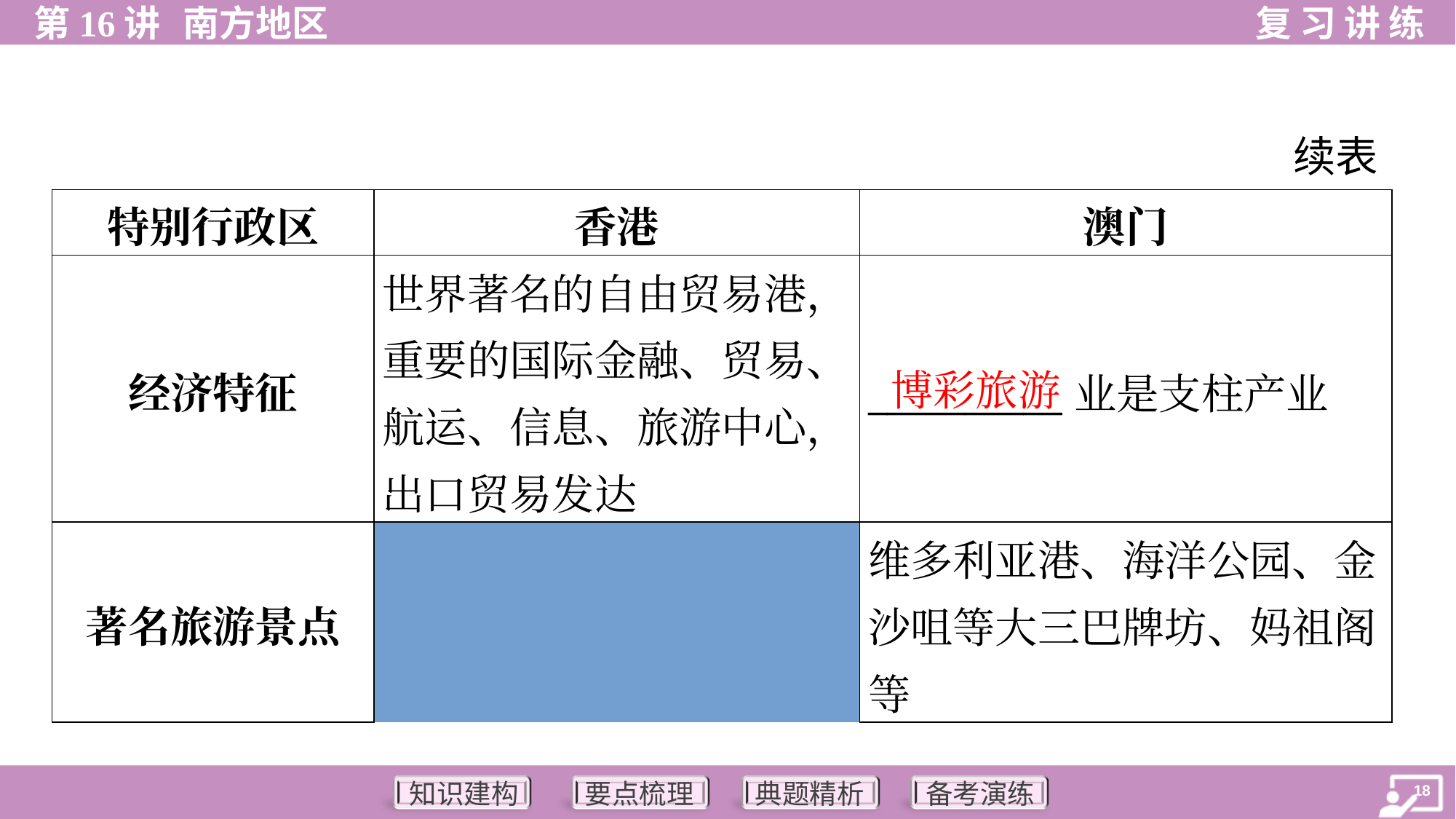

续表
| 特别行政区 |  | 香港 | 澳门 |
| --- | --- | --- | --- |
| 经济特征 |  | 世界著名的自由贸易港，重要的国际金融、贸易、航运、信息、旅游中心，出口贸易发达 | \_\_\_\_\_\_\_\_\_\_业是支柱产业 |
| 著名旅游景点 |  | 维多利亚港、海洋公园、金沙咀等 | 大三巴牌坊、妈祖阁等 |
博彩旅游